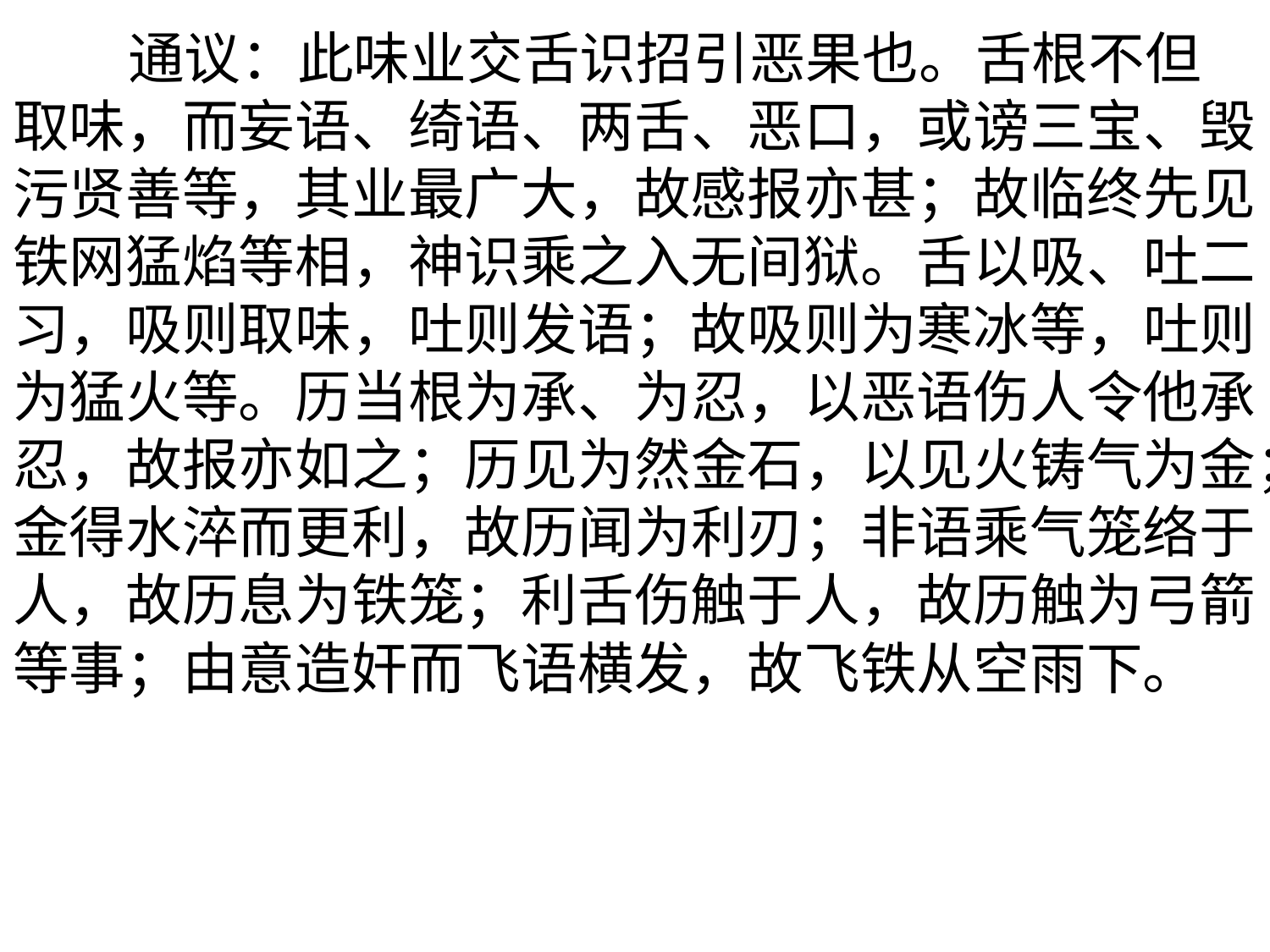

通议：此味业交舌识招引恶果也。舌根不但取味，而妄语、绮语、两舌、恶口，或谤三宝、毁污贤善等，其业最广大，故感报亦甚；故临终先见铁网猛焰等相，神识乘之入无间狱。舌以吸、吐二习，吸则取味，吐则发语；故吸则为寒冰等，吐则为猛火等。历当根为承、为忍，以恶语伤人令他承忍，故报亦如之；历见为然金石，以见火铸气为金；金得水淬而更利，故历闻为利刃；非语乘气笼络于人，故历息为铁笼；利舌伤触于人，故历触为弓箭等事；由意造奸而飞语横发，故飞铁从空雨下。